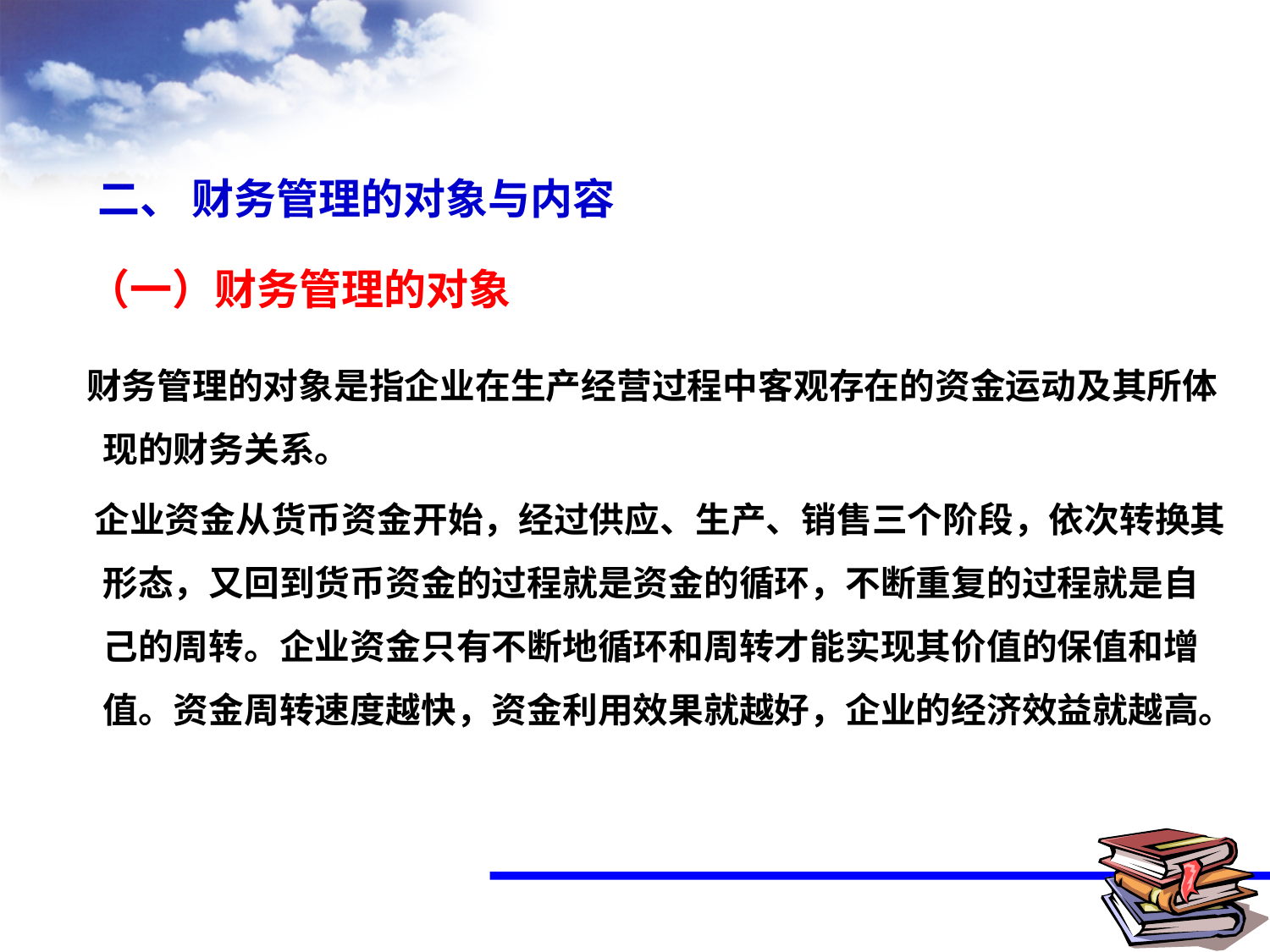

二、 财务管理的对象与内容
（一）财务管理的对象
     财务管理的对象是指企业在生产经营过程中客观存在的资金运动及其所体现的财务关系。
      企业资金从货币资金开始，经过供应、生产、销售三个阶段，依次转换其形态，又回到货币资金的过程就是资金的循环，不断重复的过程就是自己的周转。企业资金只有不断地循环和周转才能实现其价值的保值和增值。资金周转速度越快，资金利用效果就越好，企业的经济效益就越高。